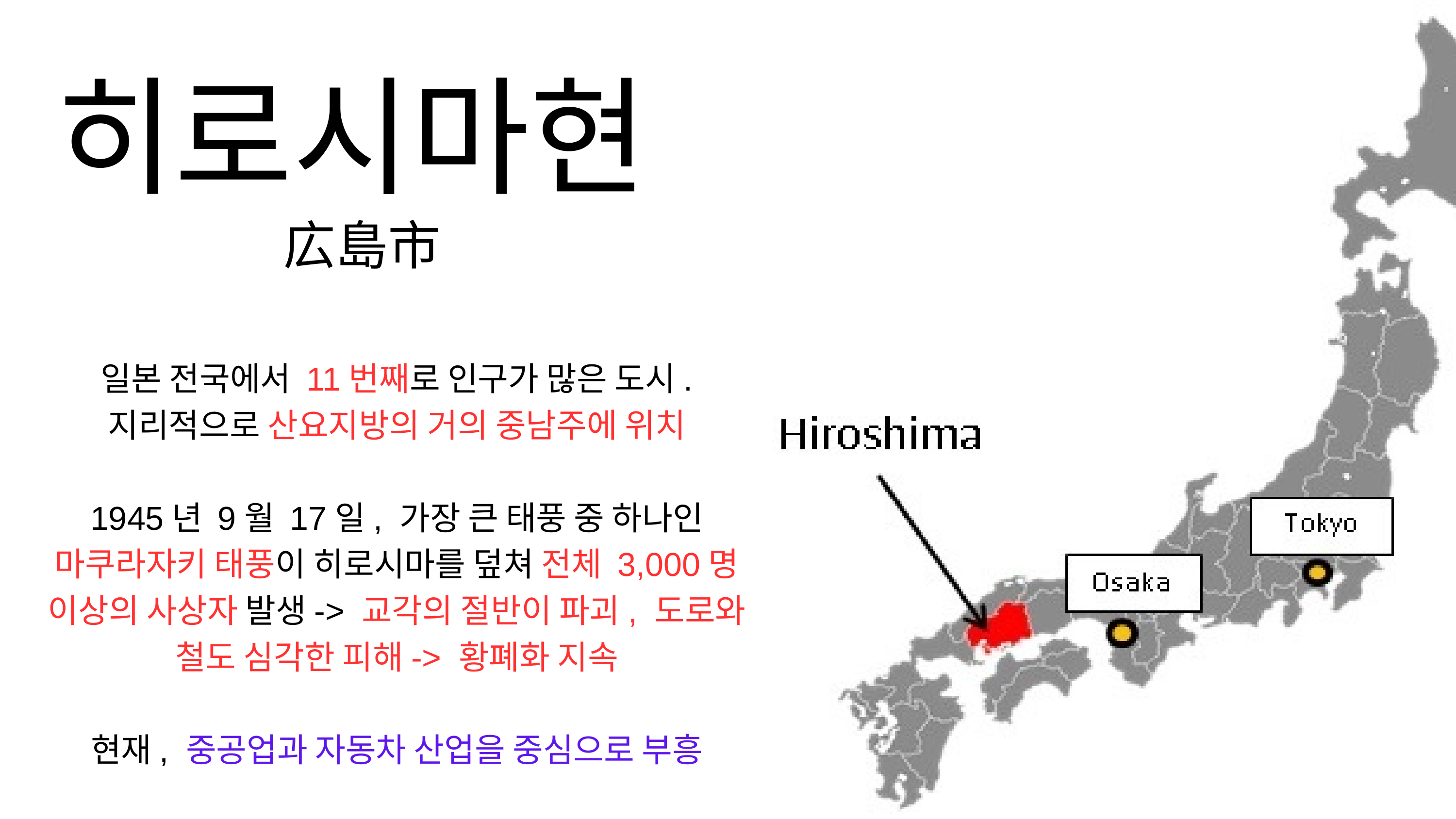

히로시마현
広島市
일본 전국에서 11번째로 인구가 많은 도시.
지리적으로 산요지방의 거의 중남주에 위치

1945년 9월 17일, 가장 큰 태풍 중 하나인 마쿠라자키 태풍이 히로시마를 덮쳐 전체 3,000명 이상의 사상자 발생-> 교각의 절반이 파괴, 도로와 철도 심각한 피해-> 황폐화 지속

현재, 중공업과 자동차 산업을 중심으로 부흥